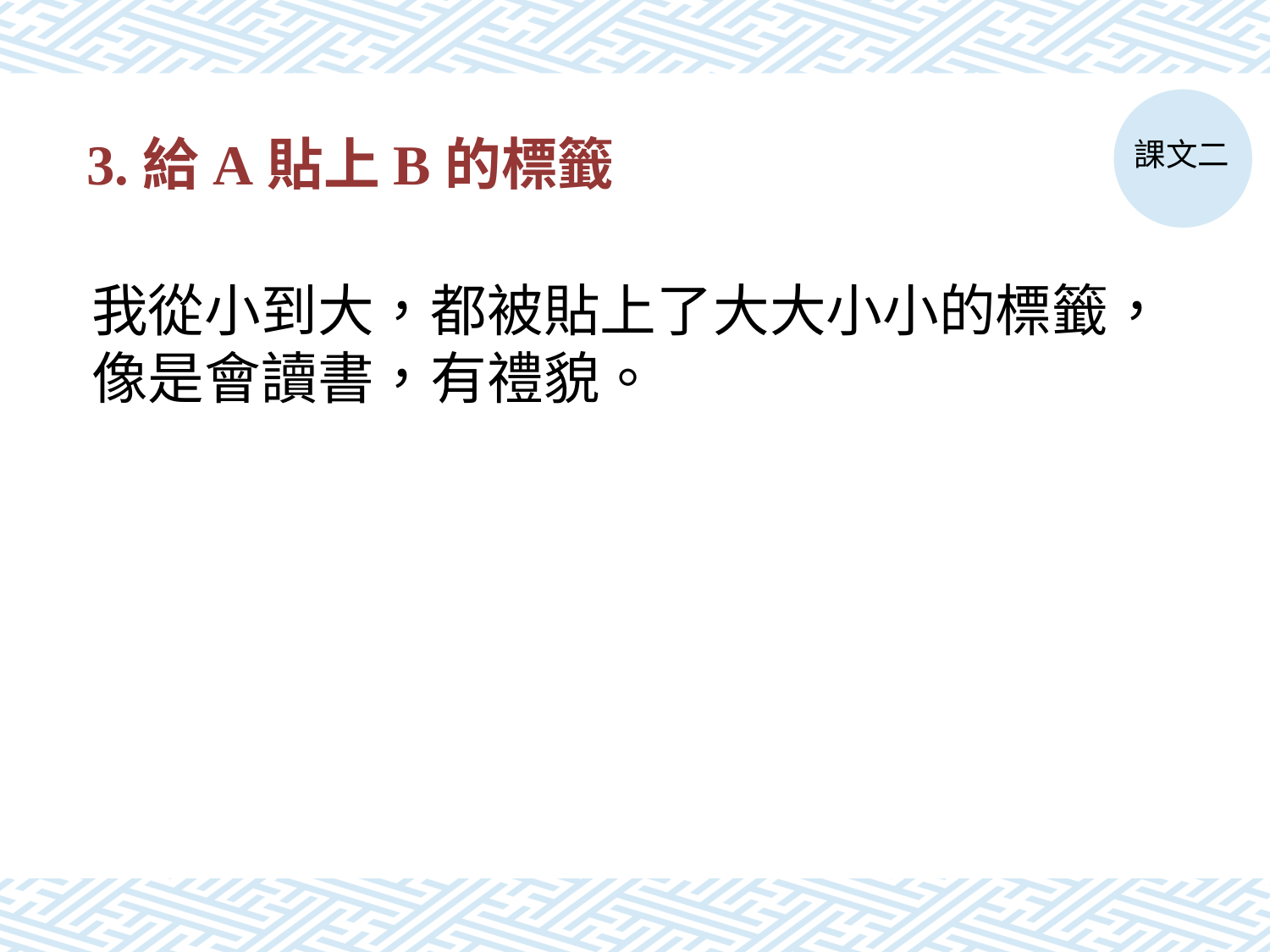

課文二
# 3.給A貼上B的標籤
我從小到大，都被貼上了大大小小的標籤，像是會讀書，有禮貌。